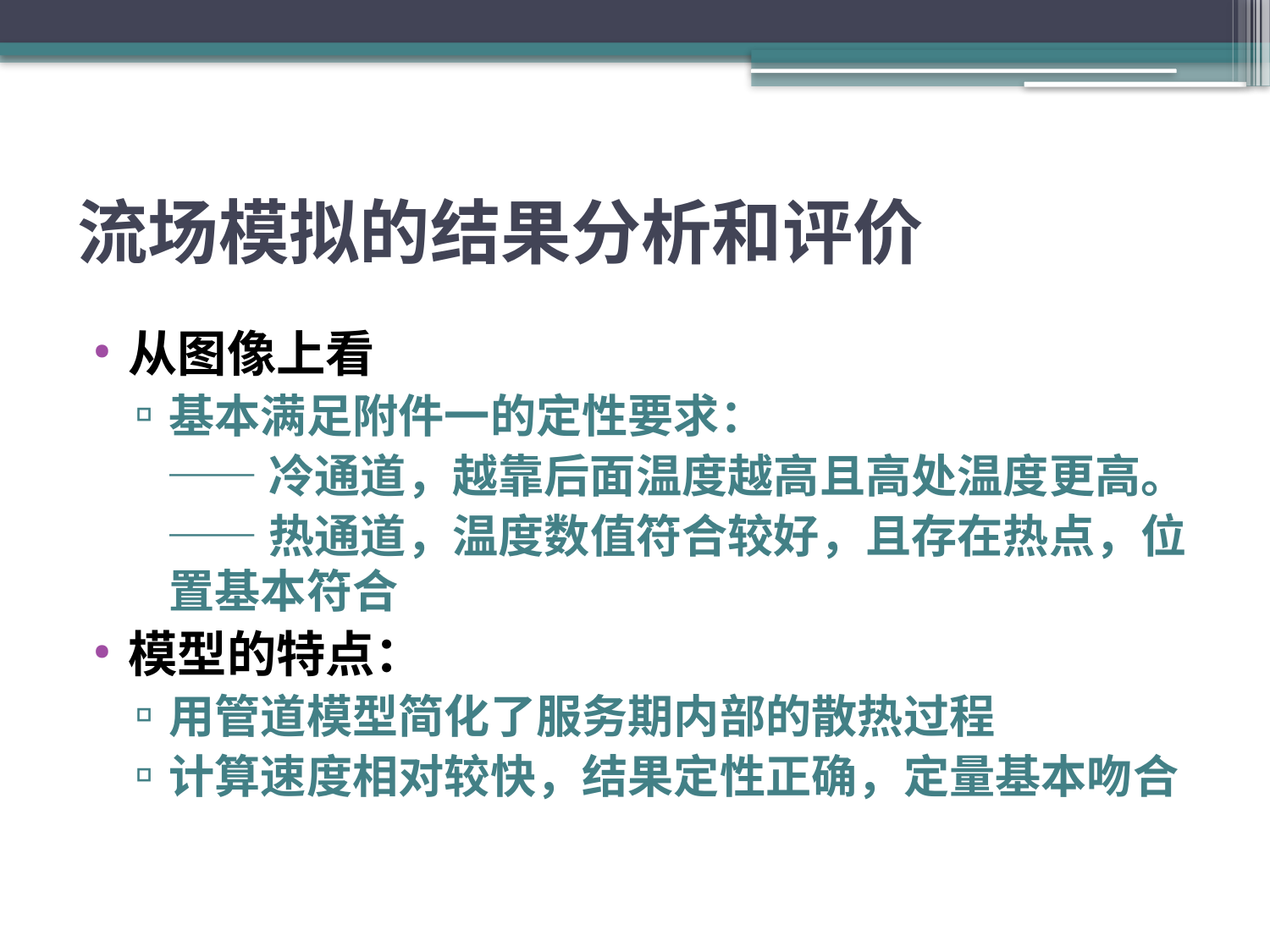

# 流场模拟的结果分析和评价
从图像上看
基本满足附件一的定性要求：
   ——冷通道，越靠后面温度越高且高处温度更高。
   ——热通道，温度数值符合较好，且存在热点，位置基本符合
模型的特点：
用管道模型简化了服务期内部的散热过程
计算速度相对较快，结果定性正确，定量基本吻合